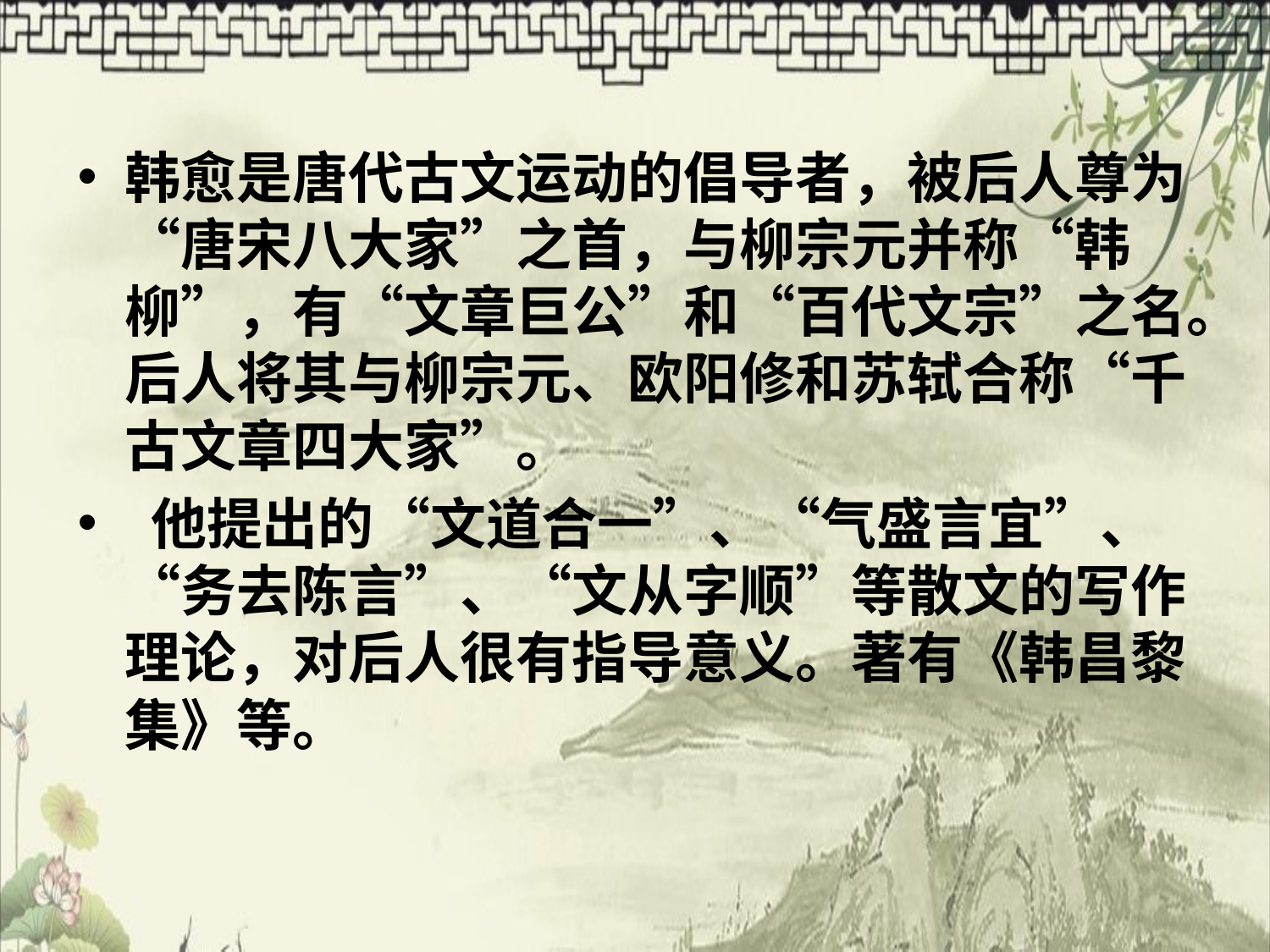

#
韩愈是唐代古文运动的倡导者，被后人尊为“唐宋八大家”之首，与柳宗元并称“韩柳”，有“文章巨公”和“百代文宗”之名。后人将其与柳宗元、欧阳修和苏轼合称“千古文章四大家”。
 他提出的“文道合一”、“气盛言宜”、“务去陈言”、“文从字顺”等散文的写作理论，对后人很有指导意义。著有《韩昌黎集》等。